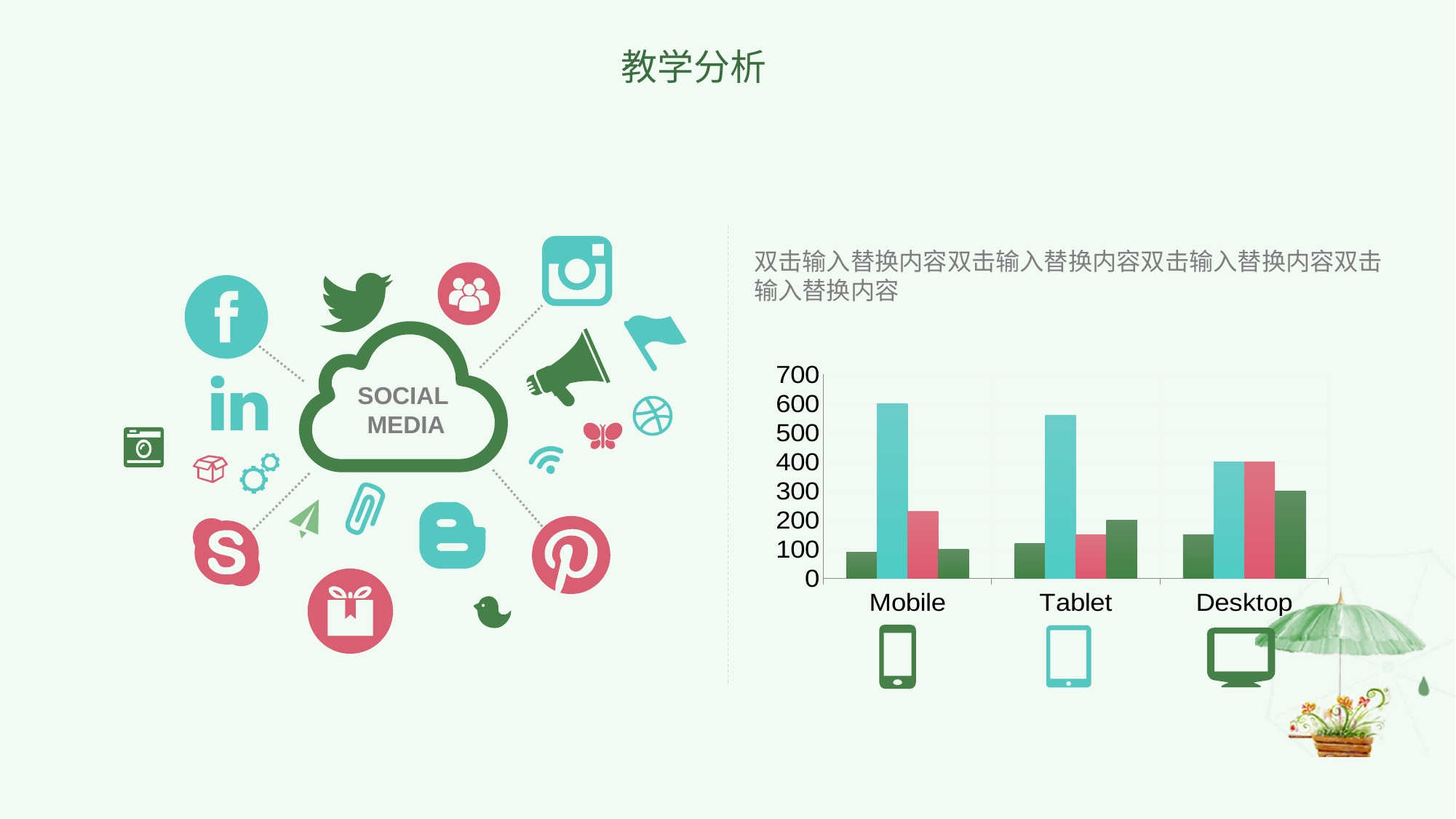

教学分析

双击输入替换内容双击输入替换内容双击输入替换内容双击输入替换内容

### Chart

| Category | Twitter | Facebook | Instagram | Youtube |
|---|---|---|---|---|
| Mobile | 90.0 | 600.0 | 230.0 | 100.0 |
| Tablet | 120.0 | 560.0 | 150.0 | 200.0 |
| Desktop | 150.0 | 400.0 | 400.0 | 300.0 |
SOCIAL
MEDIA